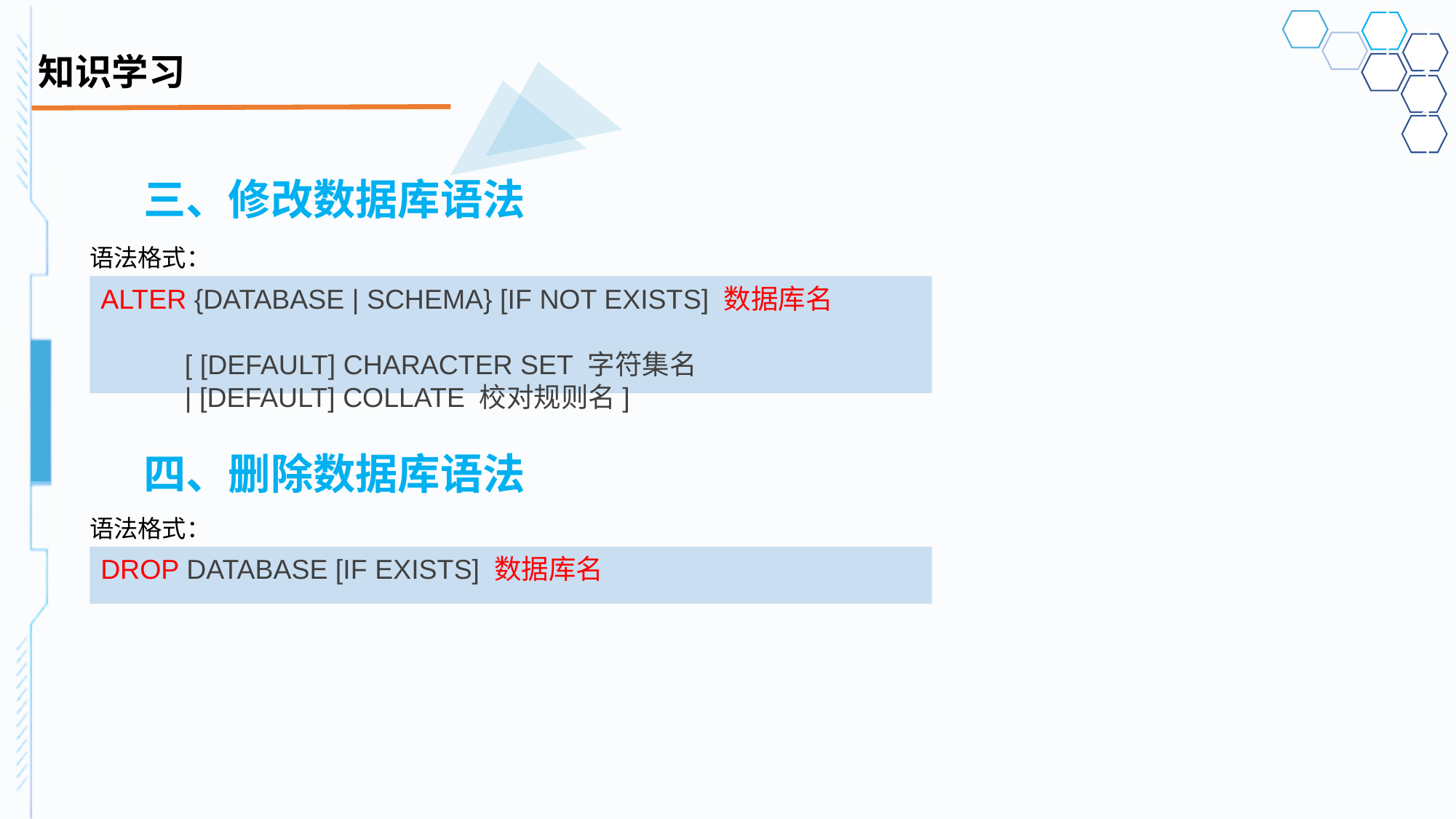

# 知识学习

三、修改数据库语法

四、删除数据库语法

语法格式：
ALTER {DATABASE | SCHEMA} [IF NOT EXISTS] 数据库名
           [ [DEFAULT] CHARACTER SET 字符集名
           | [DEFAULT] COLLATE 校对规则名]
语法格式：
DROP DATABASE [IF EXISTS] 数据库名